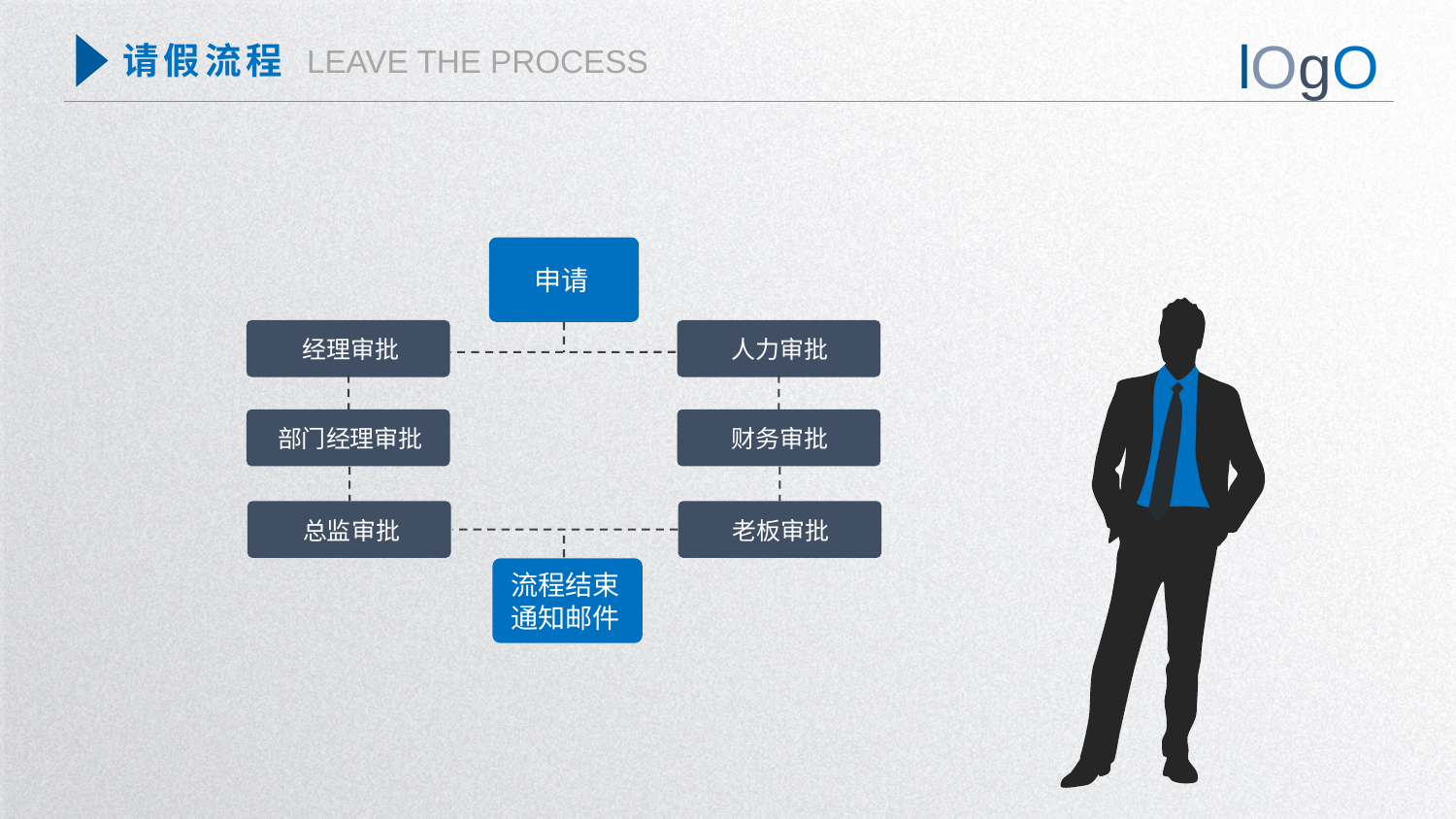

lOgO
请假流程
LEAVE THE PROCESS

申请

经理审批

人力审批

部门经理审批

财务审批

总监审批

老板审批

流程结束
通知邮件